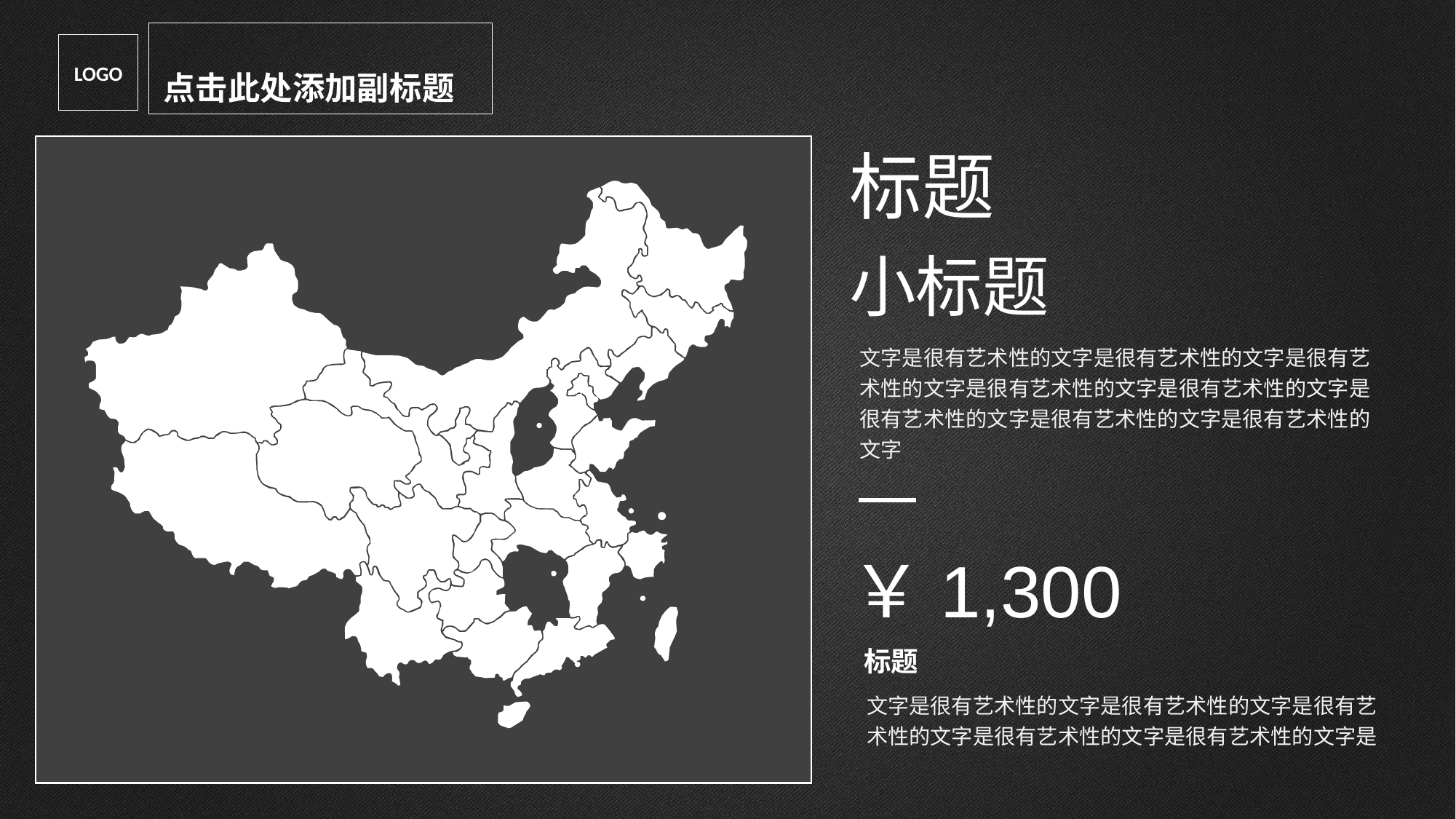

点击此处添加副标题
LOGO
标题
小标题

文字是很有艺术性的文字是很有艺术性的文字是很有艺术性的文字是很有艺术性的文字是很有艺术性的文字是很有艺术性的文字是很有艺术性的文字是很有艺术性的文字
￥1,300
标题
文字是很有艺术性的文字是很有艺术性的文字是很有艺术性的文字是很有艺术性的文字是很有艺术性的文字是